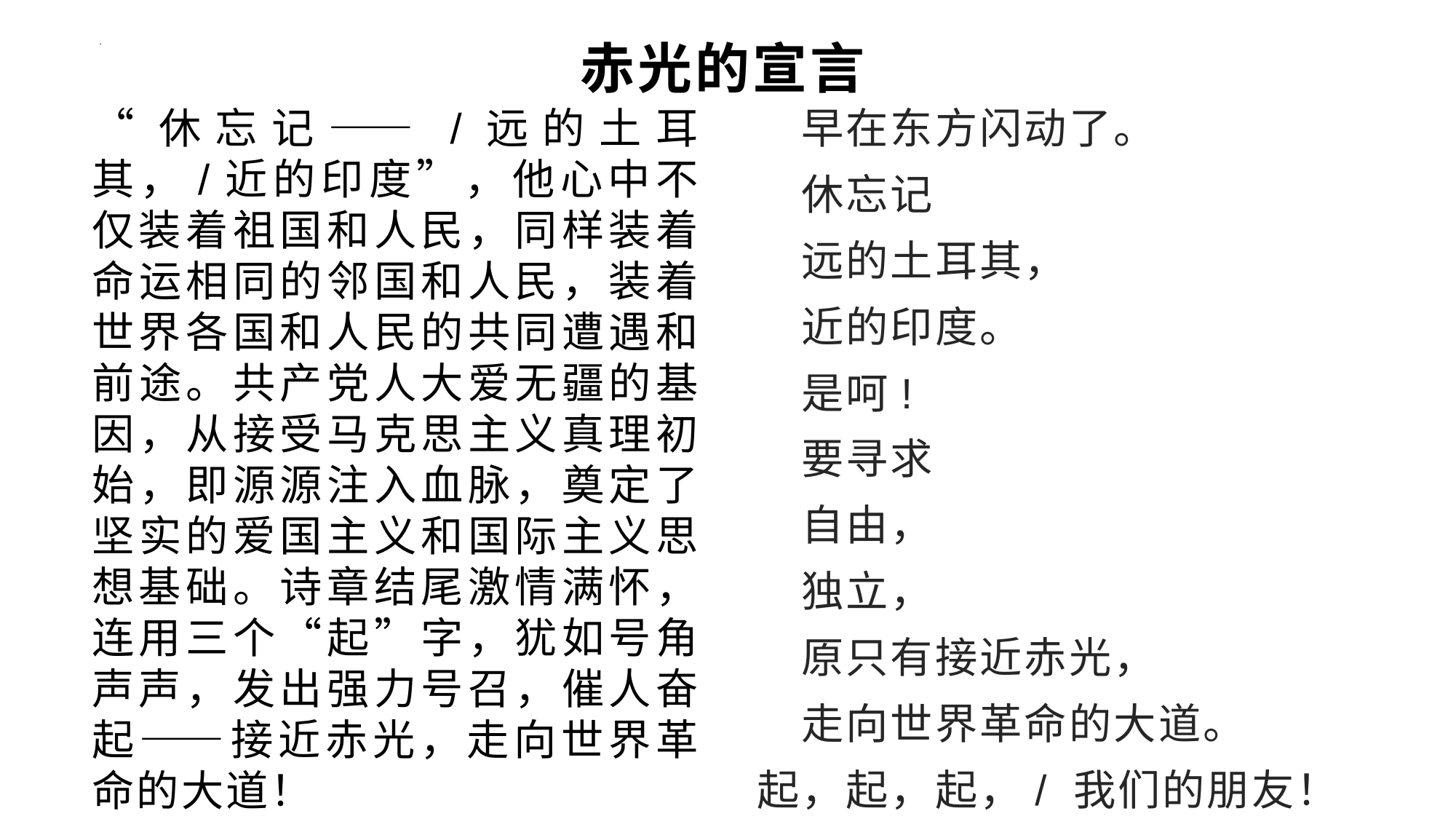

# 赤光的宣言
“休忘记——/远的土耳其，/近的印度”，他心中不仅装着祖国和人民，同样装着命运相同的邻国和人民，装着世界各国和人民的共同遭遇和前途。共产党人大爱无疆的基因，从接受马克思主义真理初始，即源源注入血脉，奠定了坚实的爱国主义和国际主义思想基础。诗章结尾激情满怀，连用三个“起”字，犹如号角声声，发出强力号召，催人奋起——接近赤光，走向世界革命的大道！
　早在东方闪动了。
　休忘记
　远的土耳其，
　近的印度。
　是呵!
　要寻求
　自由，
　独立，
　原只有接近赤光，
　走向世界革命的大道。
起，起，起，/ 我们的朋友！